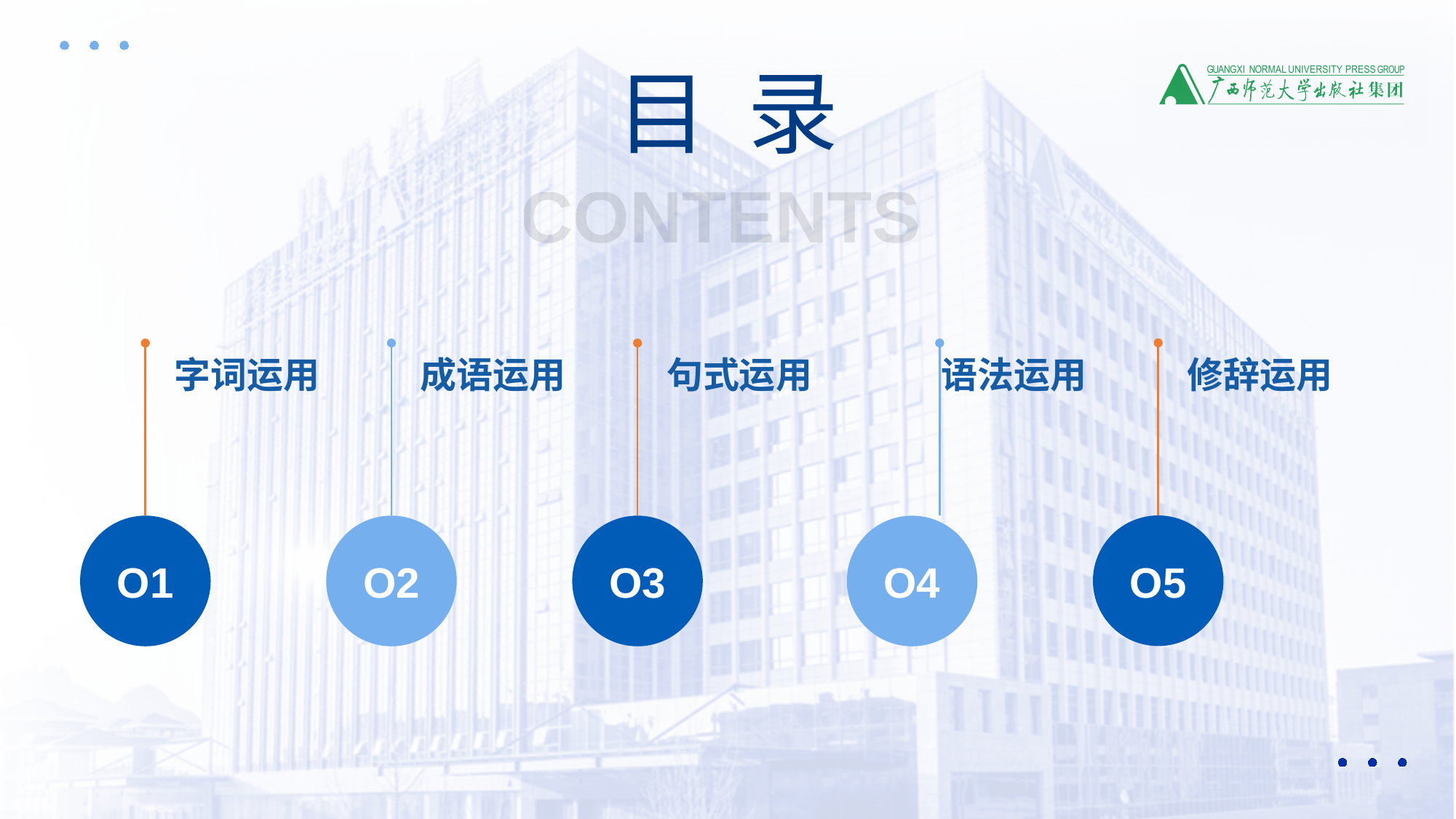

目  录
CONTENTS
修辞运用
O5
字词运用
O1
成语运用
O2
句式运用
O3
语法运用
O4